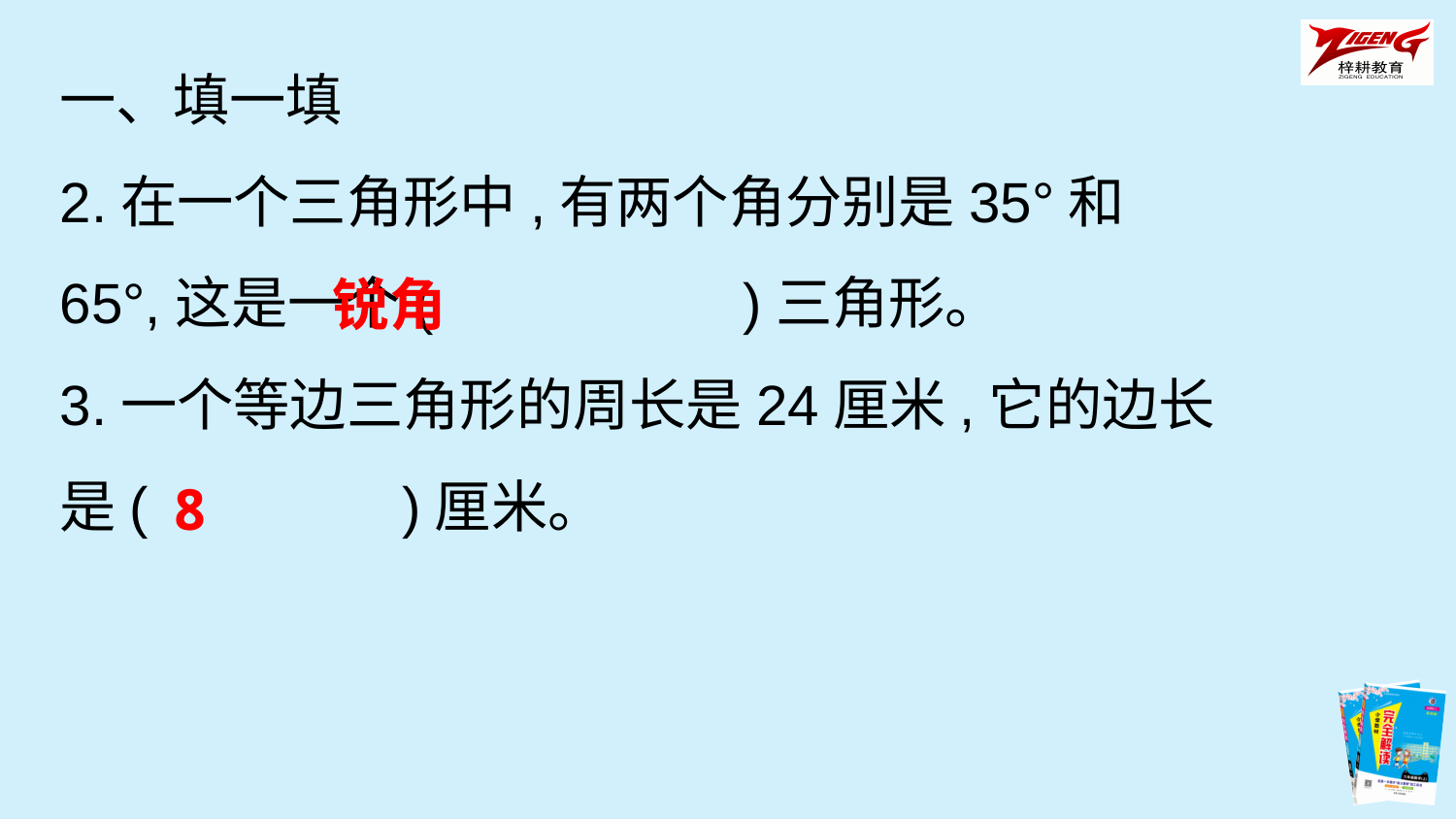

一、填一填
2.在一个三角形中,有两个角分别是35°和65°,这是一个(　　　　　)三角形。
3.一个等边三角形的周长是24厘米,它的边长是(　　　　)厘米。
锐角
8